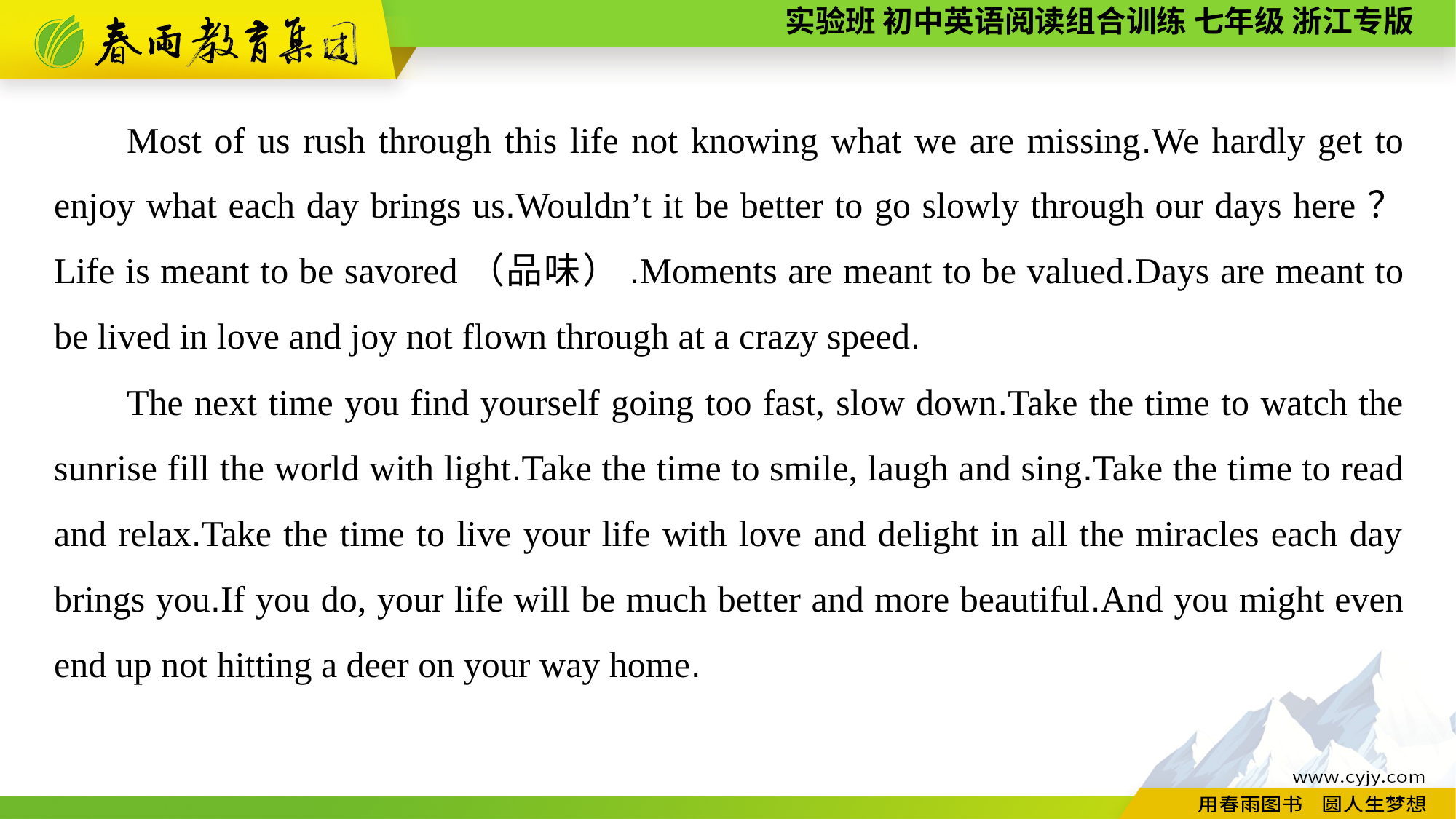

Most of us rush through this life not knowing what we are missing.We hardly get to enjoy what each day brings us.Wouldn’t it be better to go slowly through our days here？ Life is meant to be savored（品味）.Moments are meant to be valued.Days are meant to be lived in love and joy not flown through at a crazy speed.
The next time you find yourself going too fast, slow down.Take the time to watch the sunrise fill the world with light.Take the time to smile, laugh and sing.Take the time to read and relax.Take the time to live your life with love and delight in all the miracles each day brings you.If you do, your life will be much better and more beautiful.And you might even end up not hitting a deer on your way home.